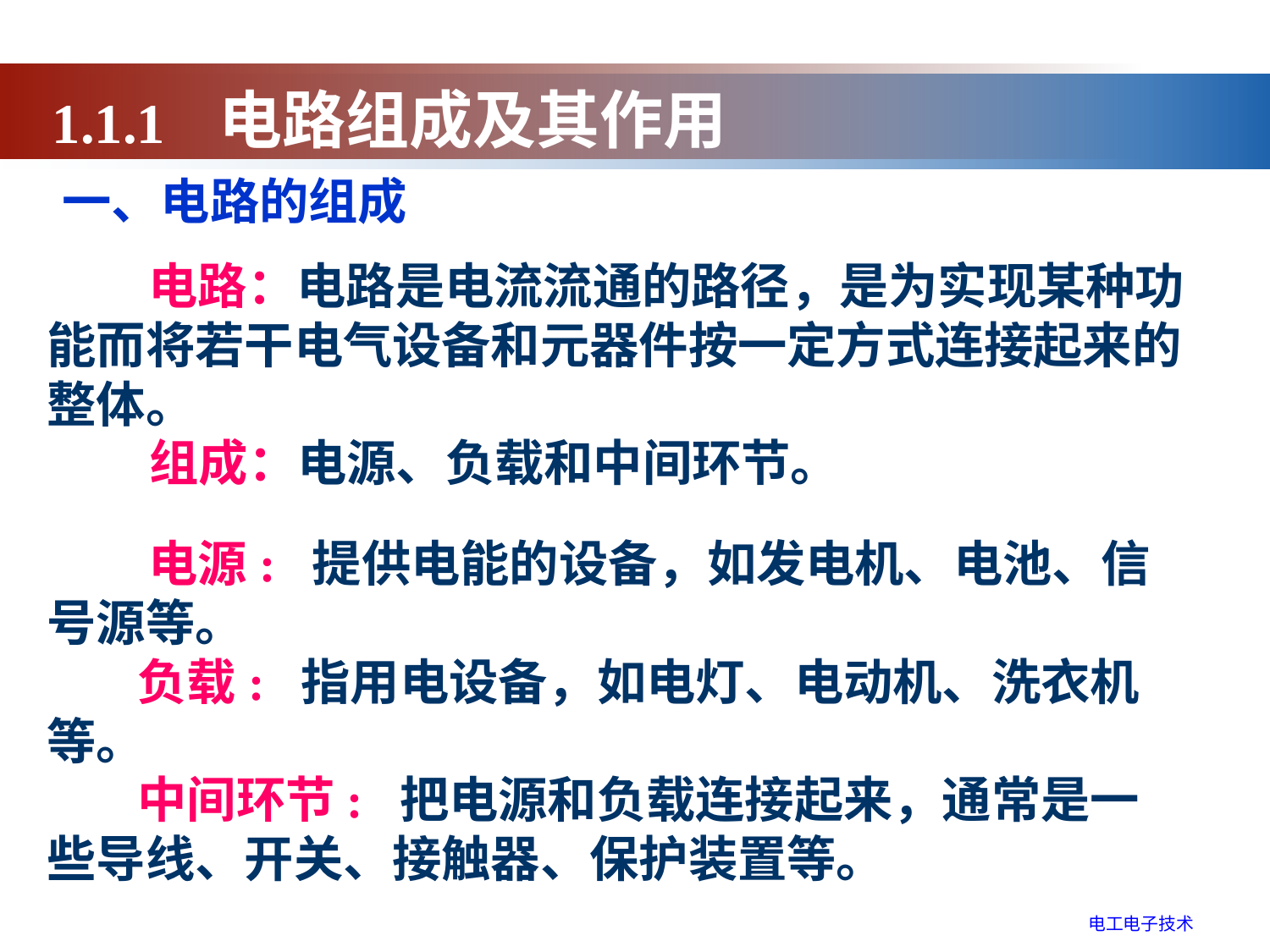

1.1.1 电路组成及其作用
一、电路的组成
        电路：电路是电流流通的路径，是为实现某种功能而将若干电气设备和元器件按一定方式连接起来的整体。
组成：电源、负载和中间环节。
        电源:  提供电能的设备，如发电机、电池、信号源等。
       负载:  指用电设备，如电灯、电动机、洗衣机等。
       中间环节:  把电源和负载连接起来，通常是一些导线、开关、接触器、保护装置等。
电工电子技术